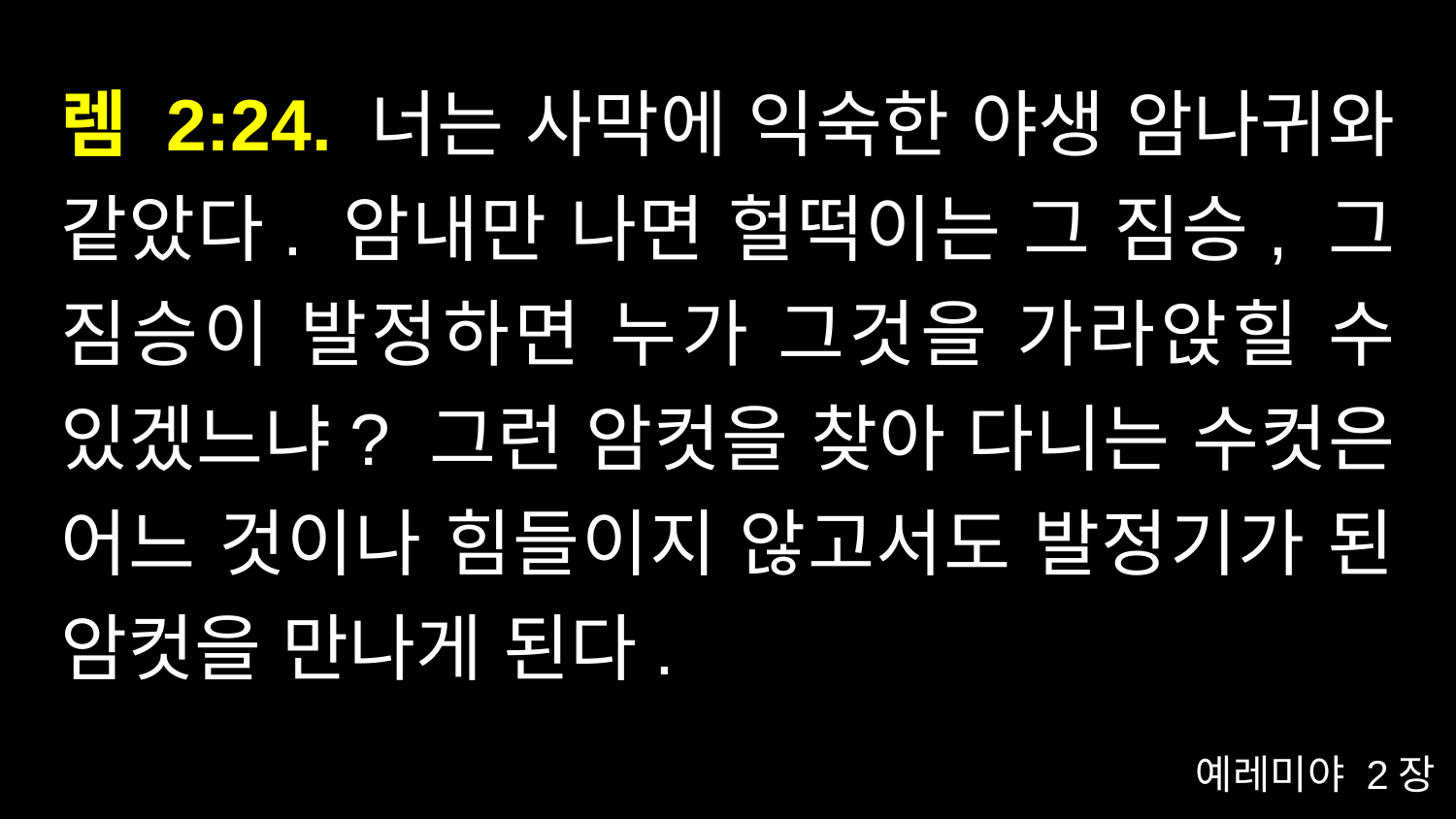

# 렘 2:24. 너는 사막에 익숙한 야생 암나귀와 같았다. 암내만 나면 헐떡이는 그 짐승, 그 짐승이 발정하면 누가 그것을 가라앉힐 수 있겠느냐? 그런 암컷을 찾아 다니는 수컷은 어느 것이나 힘들이지 않고서도 발정기가 된 암컷을 만나게 된다.
예레미야 2장